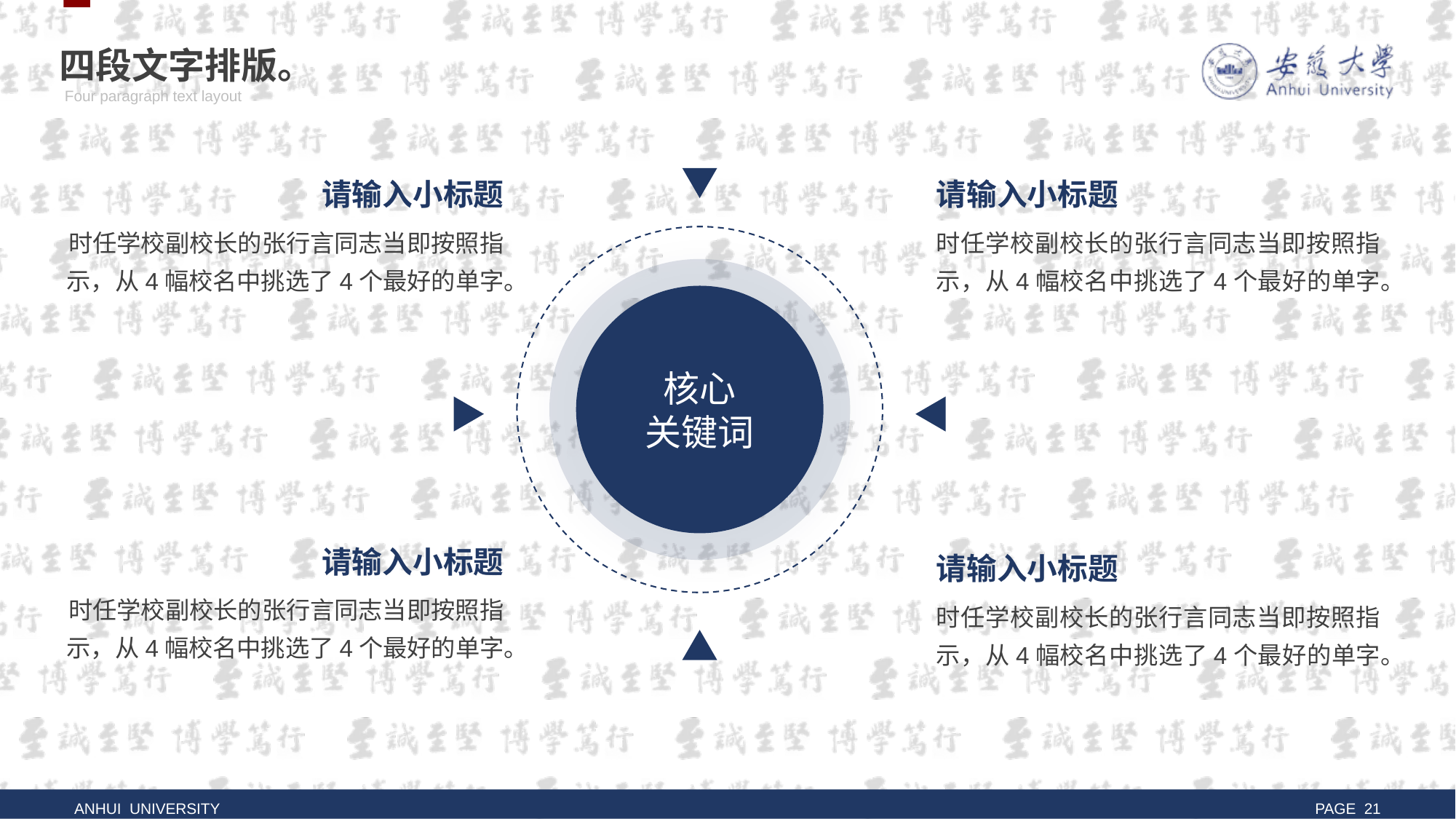

四段文字排版。
Four paragraph text layout

请输入小标题
请输入小标题

时任学校副校长的张行言同志当即按照指示，从4幅校名中挑选了4个最好的单字。
时任学校副校长的张行言同志当即按照指示，从4幅校名中挑选了4个最好的单字。

核心
关键词

请输入小标题
请输入小标题
时任学校副校长的张行言同志当即按照指示，从4幅校名中挑选了4个最好的单字。
时任学校副校长的张行言同志当即按照指示，从4幅校名中挑选了4个最好的单字。

ANHUI  UNIVERSITY
PAGE  21